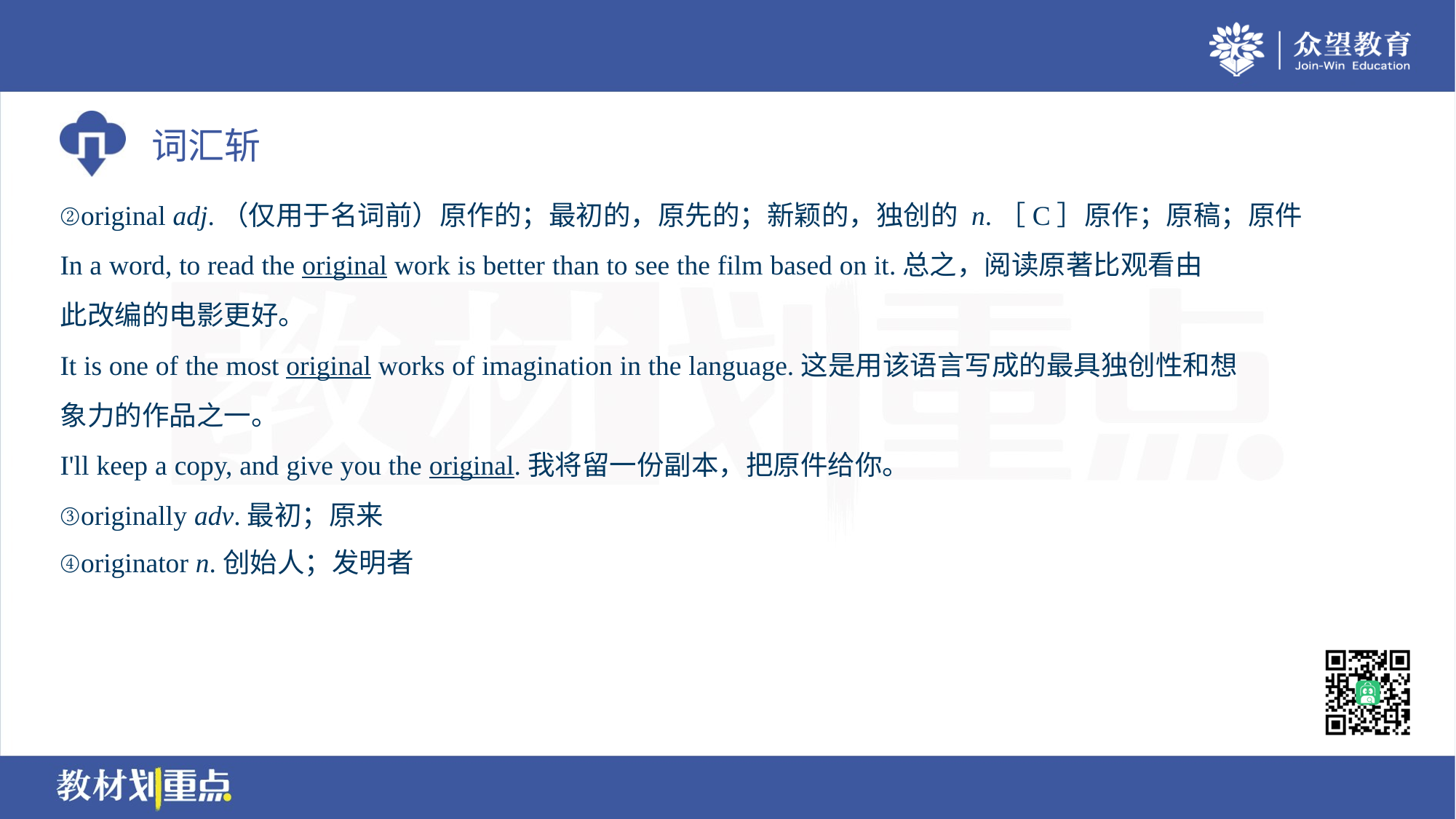

②original adj.（仅用于名词前）原作的；最初的，原先的；新颖的，独创的 n.［C］原作；原稿；原件
In a word, to read the original work is better than to see the film based on it.总之，阅读原著比观看由
此改编的电影更好。
It is one of the most original works of imagination in the language.这是用该语言写成的最具独创性和想
象力的作品之一。
I'll keep a copy, and give you the original.我将留一份副本，把原件给你。
③originally adv.最初；原来
④originator n.创始人；发明者